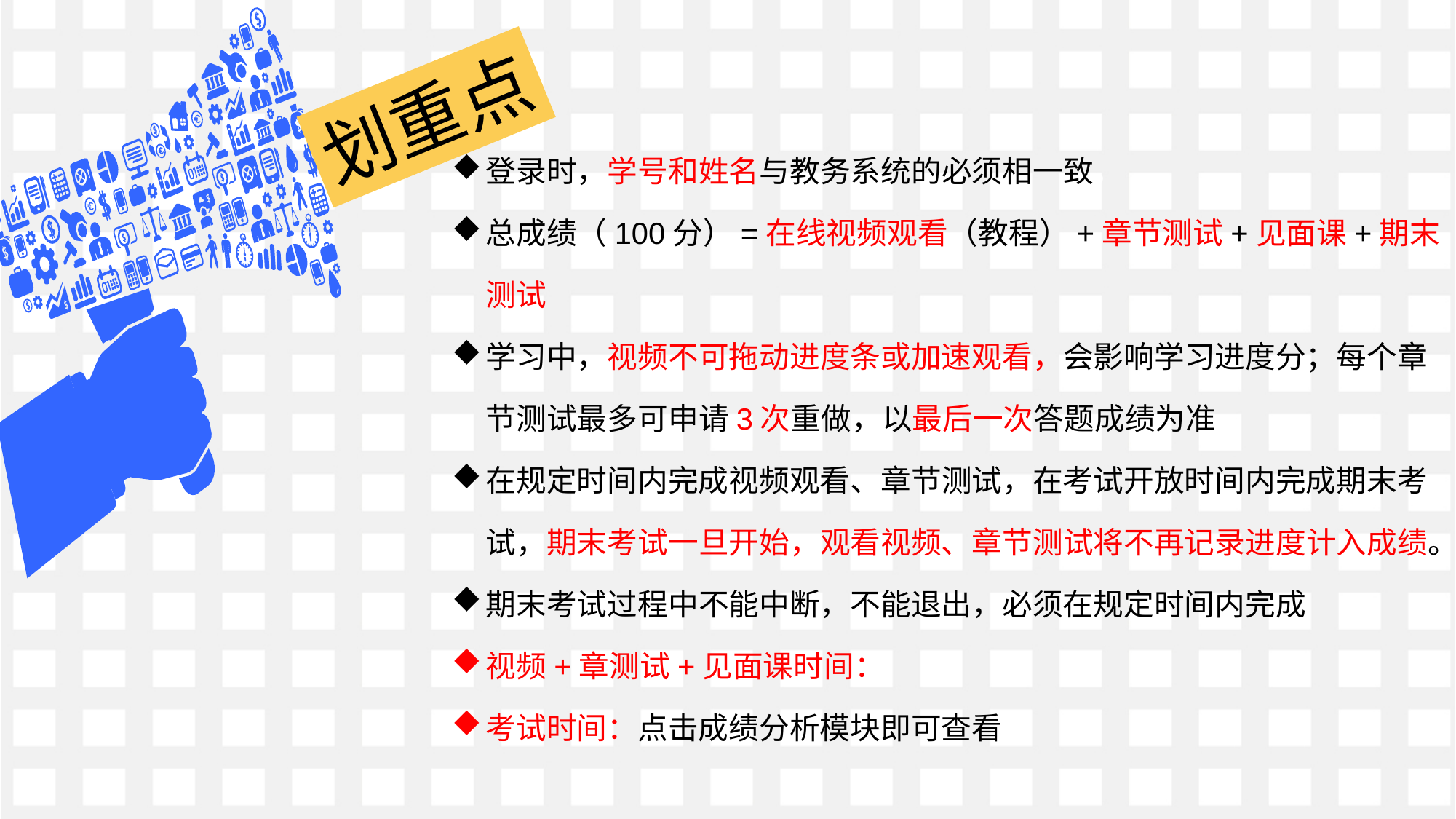

划重点
登录时，学号和姓名与教务系统的必须相一致，
总成绩（100分）=在线视频观看（教程）+章节测试+见面课+期末测试
学习中，视频不可拖动进度条或加速观看，会影响学习进度分；每个章节测试最多可申请3次重做，以最后一次答题成绩为准
在规定时间内完成视频观看、章节测试，在考试开放时间内完成期末考试，期末考试一旦开始，观看视频、章节测试将不再记录进度计入成绩。
期末考试过程中不能中断，不能退出，必须在规定时间内完成
视频+章测试+见面课时间：
考试时间：点击成绩分析模块即可查看